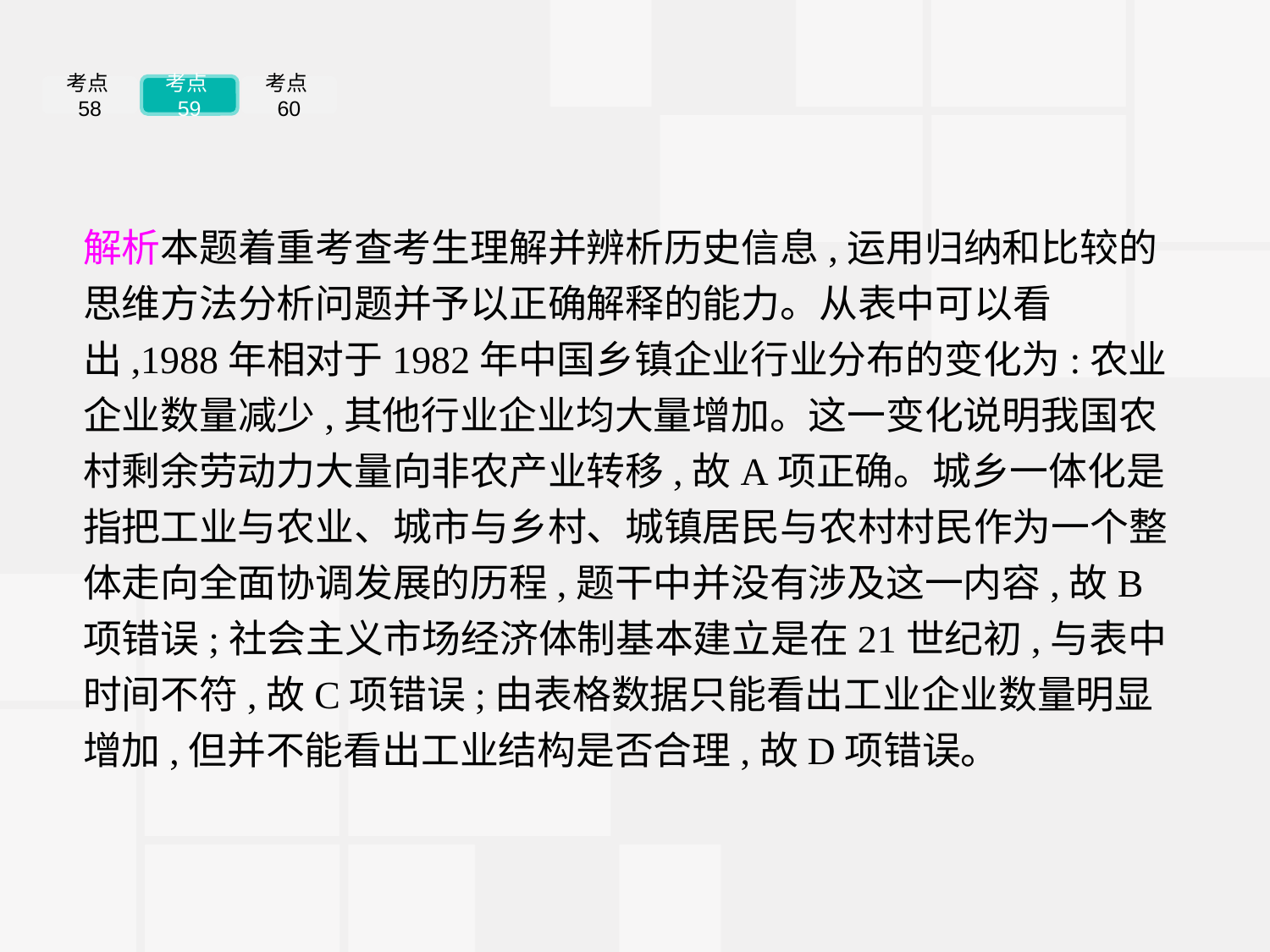

考点58
考点59
考点60
解析本题着重考查考生理解并辨析历史信息,运用归纳和比较的思维方法分析问题并予以正确解释的能力。从表中可以看出,1988年相对于1982年中国乡镇企业行业分布的变化为:农业企业数量减少,其他行业企业均大量增加。这一变化说明我国农村剩余劳动力大量向非农产业转移,故A项正确。城乡一体化是指把工业与农业、城市与乡村、城镇居民与农村村民作为一个整体走向全面协调发展的历程,题干中并没有涉及这一内容,故B项错误;社会主义市场经济体制基本建立是在21世纪初,与表中时间不符,故C项错误;由表格数据只能看出工业企业数量明显增加,但并不能看出工业结构是否合理,故D项错误。